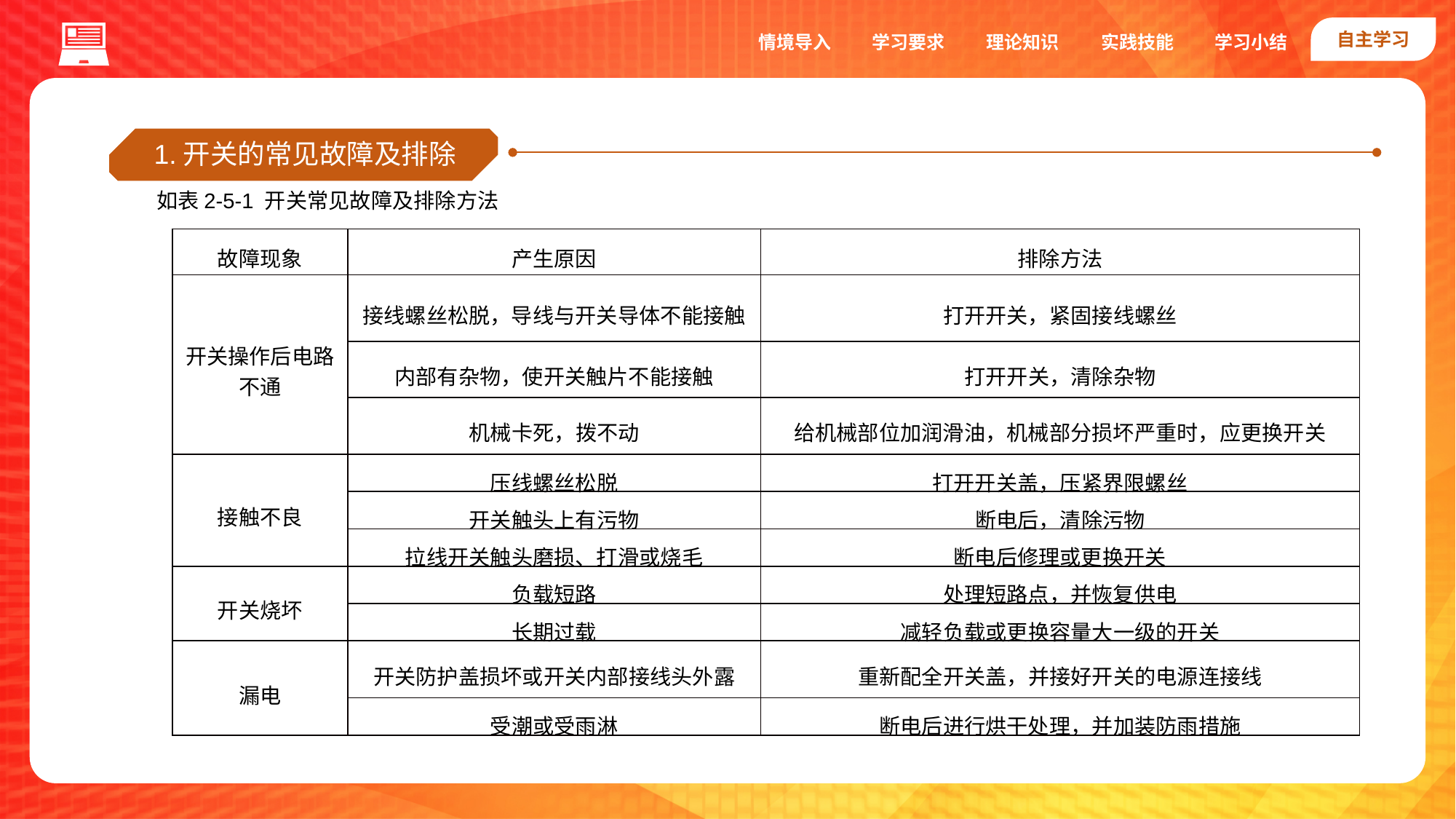

自主学习
实践技能
情境导入
学习要求
理论知识
学习小结

1.开关的常见故障及排除
如表2-5-1 开关常见故障及排除方法
| 故障现象 | 产生原因 | 排除方法 |
| --- | --- | --- |
| 开关操作后电路不通 | 接线螺丝松脱，导线与开关导体不能接触 | 打开开关，紧固接线螺丝 |
|  | 内部有杂物，使开关触片不能接触 | 打开开关，清除杂物 |
|  | 机械卡死，拨不动 | 给机械部位加润滑油，机械部分损坏严重时，应更换开关 |
| 接触不良 | 压线螺丝松脱 | 打开开关盖，压紧界限螺丝 |
|  | 开关触头上有污物 | 断电后，清除污物 |
|  | 拉线开关触头磨损、打滑或烧毛 | 断电后修理或更换开关 |
| 开关烧坏 | 负载短路 | 处理短路点，并恢复供电 |
|  | 长期过载 | 减轻负载或更换容量大一级的开关 |
| 漏电 | 开关防护盖损坏或开关内部接线头外露 | 重新配全开关盖，并接好开关的电源连接线 |
|  | 受潮或受雨淋 | 断电后进行烘干处理，并加装防雨措施 |